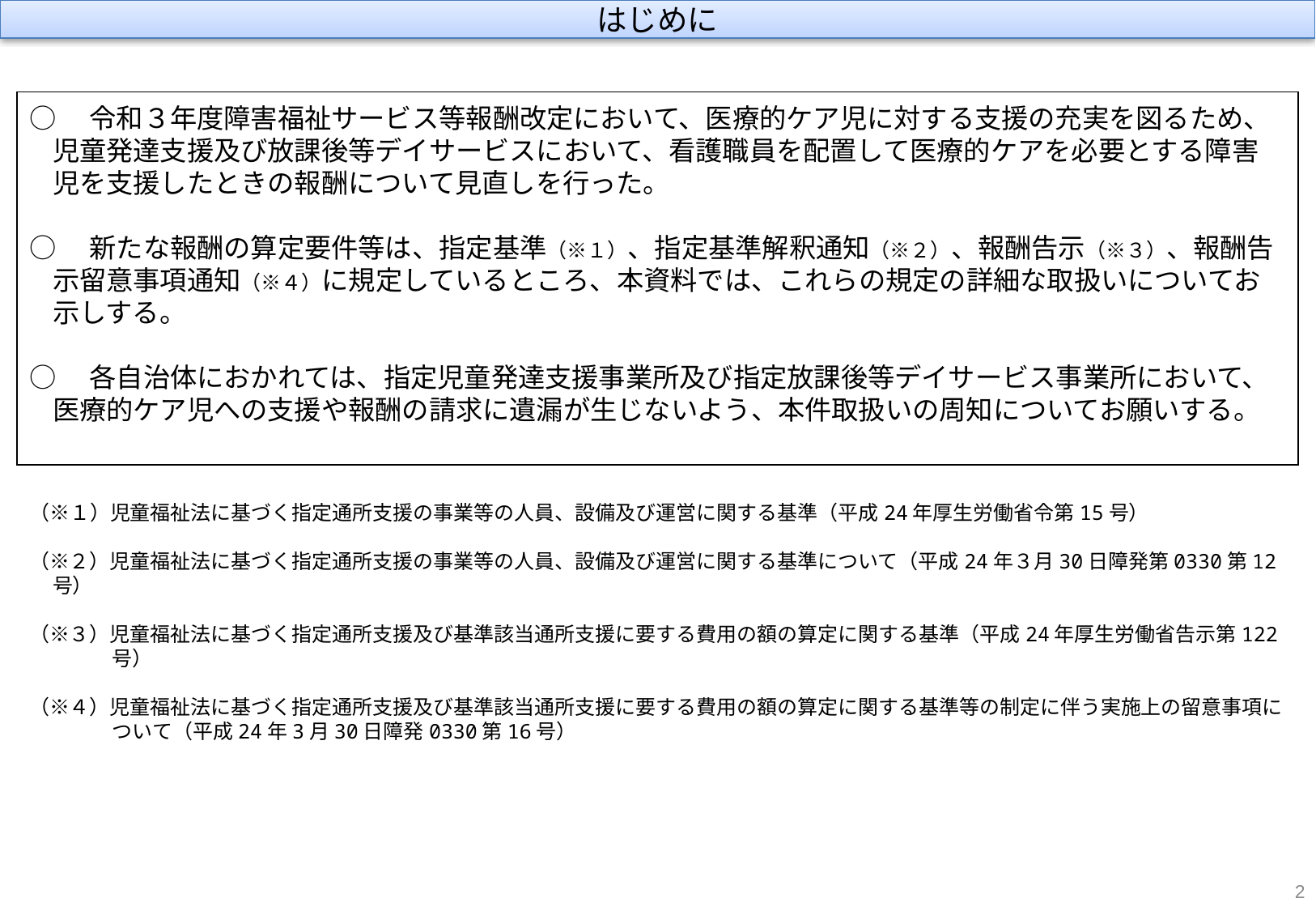

はじめに
○　令和３年度障害福祉サービス等報酬改定において、医療的ケア児に対する支援の充実を図るため、児童発達支援及び放課後等デイサービスにおいて、看護職員を配置して医療的ケアを必要とする障害児を支援したときの報酬について見直しを行った。

○　新たな報酬の算定要件等は、指定基準（※１）、指定基準解釈通知（※２）、報酬告示（※３）、報酬告示留意事項通知（※４）に規定しているところ、本資料では、これらの規定の詳細な取扱いについてお示しする。

○　各自治体におかれては、指定児童発達支援事業所及び指定放課後等デイサービス事業所において、医療的ケア児への支援や報酬の請求に遺漏が生じないよう、本件取扱いの周知についてお願いする。
（※１）児童福祉法に基づく指定通所支援の事業等の人員、設備及び運営に関する基準（平成24年厚生労働省令第15号）

（※２）児童福祉法に基づく指定通所支援の事業等の人員、設備及び運営に関する基準について（平成24年３月30日障発第0330第12号）

（※３）児童福祉法に基づく指定通所支援及び基準該当通所支援に要する費用の額の算定に関する基準（平成24年厚生労働省告示第122号）

（※４）児童福祉法に基づく指定通所支援及び基準該当通所支援に要する費用の額の算定に関する基準等の制定に伴う実施上の留意事項について（平成24年3月30日障発0330第16号）
2